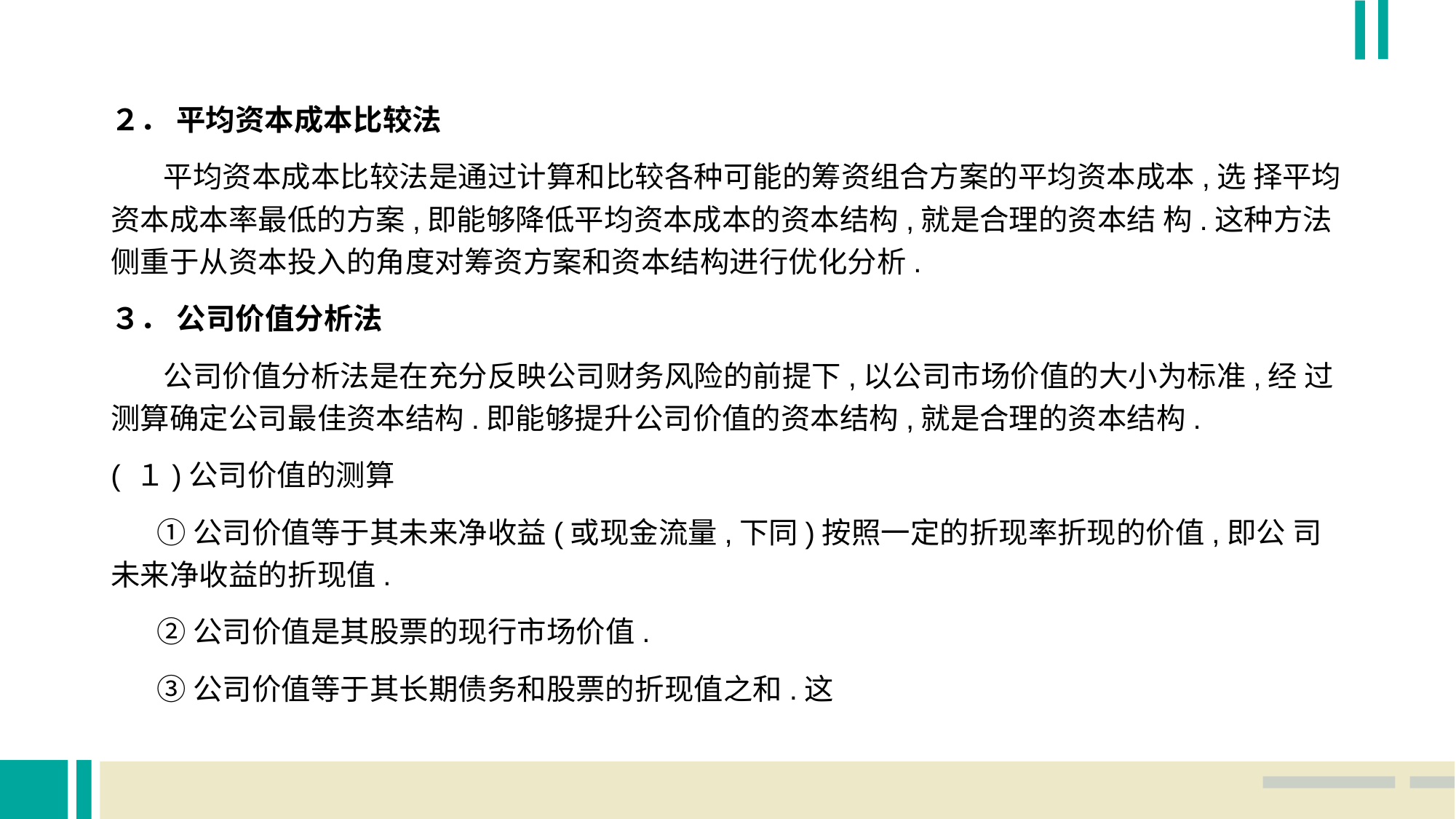

２． 平均资本成本比较法
       平均资本成本比较法是通过计算和比较各种可能的筹资组合方案的平均资本成本,选 择平均资本成本率最低的方案,即能够降低平均资本成本的资本结构,就是合理的资本结 构.这种方法侧重于从资本投入的角度对筹资方案和资本结构进行优化分析.
３． 公司价值分析法
       公司价值分析法是在充分反映公司财务风险的前提下,以公司市场价值的大小为标准,经 过测算确定公司最佳资本结构.即能够提升公司价值的资本结构,就是合理的资本结构.
( １)公司价值的测算
       ①公司价值等于其未来净收益(或现金流量,下同)按照一定的折现率折现的价值,即公 司未来净收益的折现值.
       ②公司价值是其股票的现行市场价值.
       ③公司价值等于其长期债务和股票的折现值之和.这